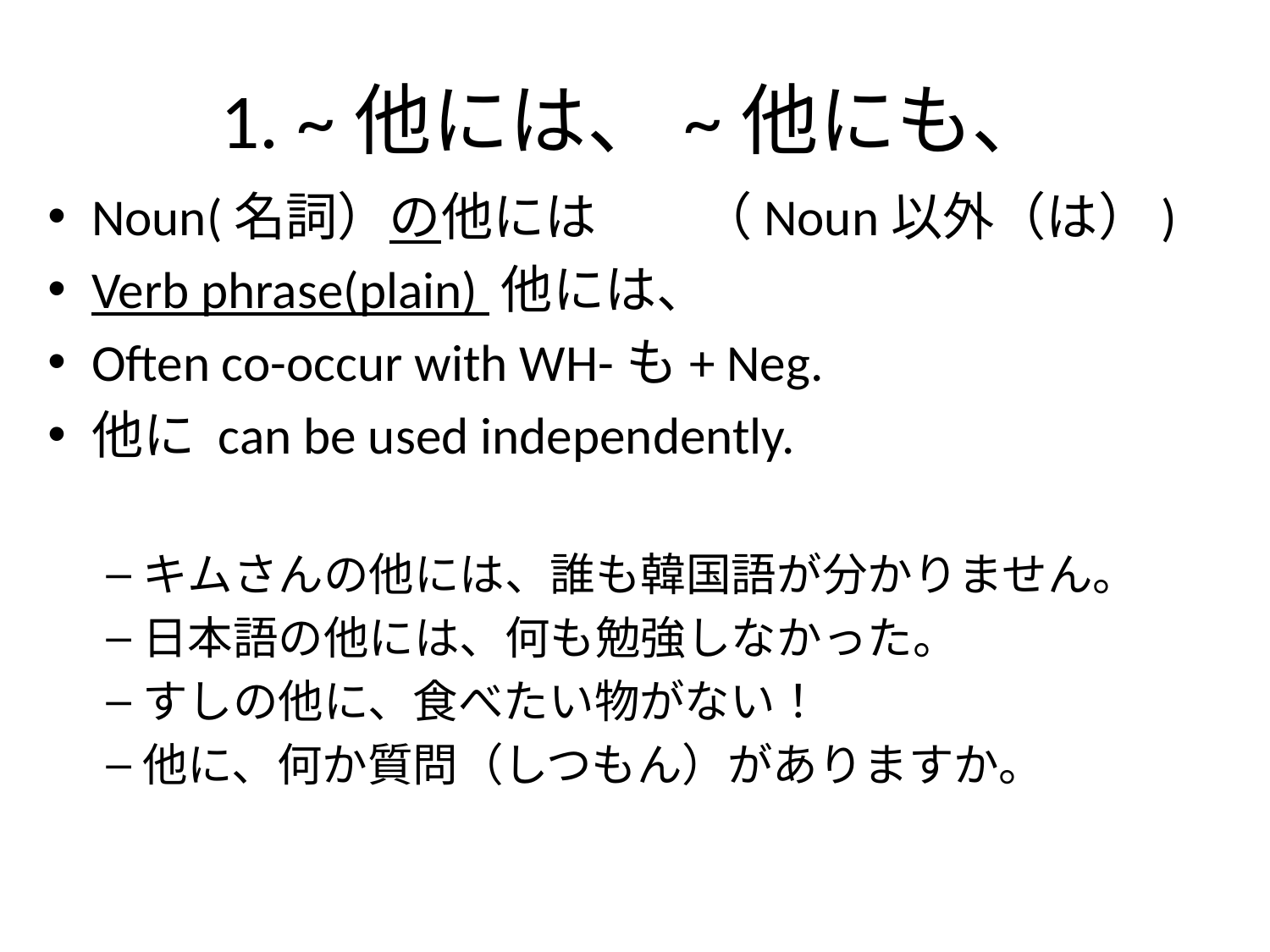

# 1. ~他には、~他にも、
Noun(名詞）の他には　　（Noun以外（は）)
Verb phrase(plain) 他には、
Often co-occur with WH-も+ Neg.
他に can be used independently.

キムさんの他には、誰も韓国語が分かりません。
日本語の他には、何も勉強しなかった。
すしの他に、食べたい物がない！
他に、何か質問（しつもん）がありますか。